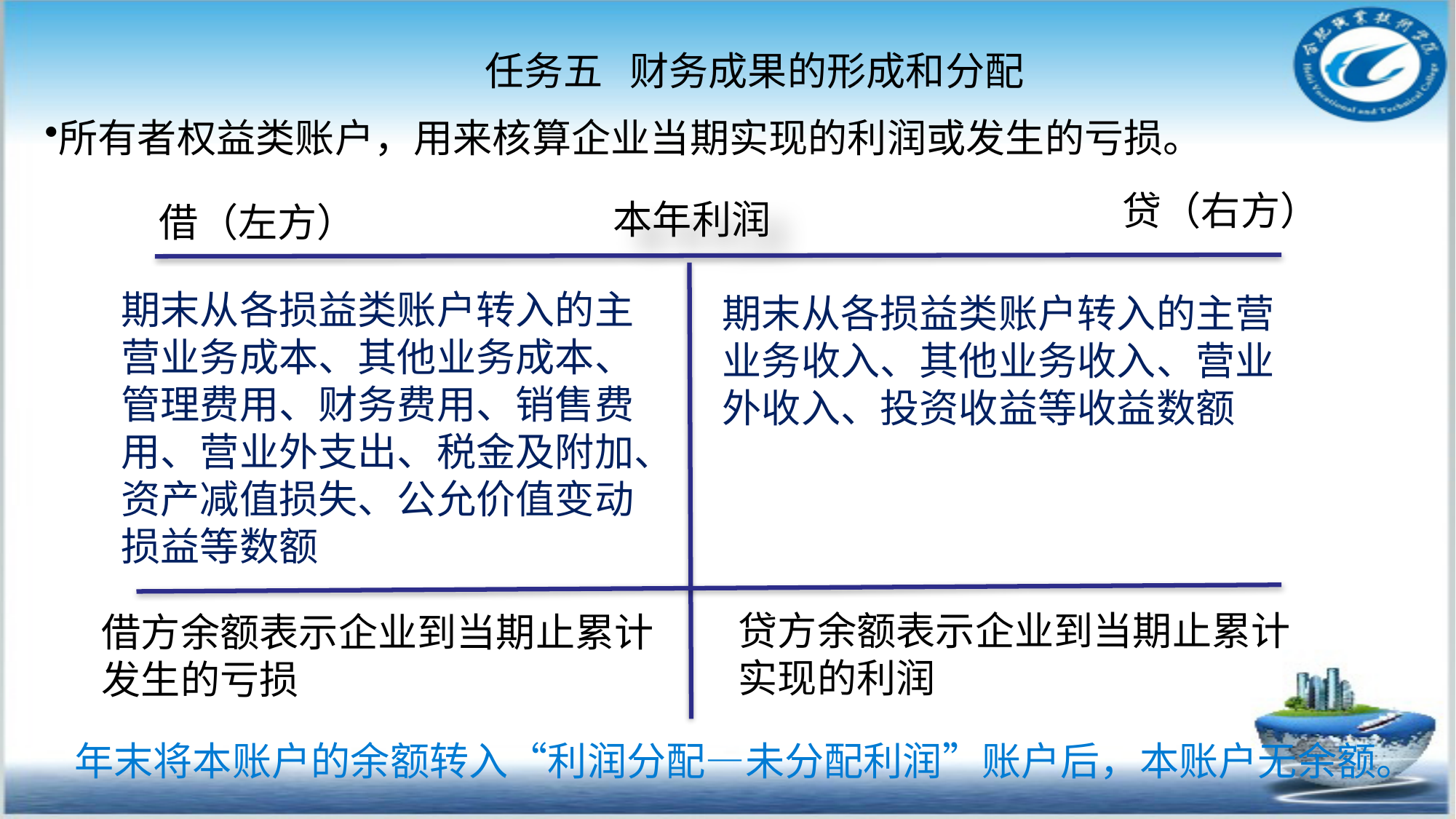

任务五   财务成果的形成和分配
#
所有者权益类账户，用来核算企业当期实现的利润或发生的亏损。
贷（右方）
本年利润
借（左方）
期末从各损益类账户转入的主营业务成本、其他业务成本、管理费用、财务费用、销售费用、营业外支出、税金及附加、资产减值损失、公允价值变动损益等数额
期末从各损益类账户转入的主营业务收入、其他业务收入、营业外收入、投资收益等收益数额
贷方余额表示企业到当期止累计实现的利润
借方余额表示企业到当期止累计发生的亏损
年末将本账户的余额转入“利润分配—未分配利润”账户后，本账户无余额。